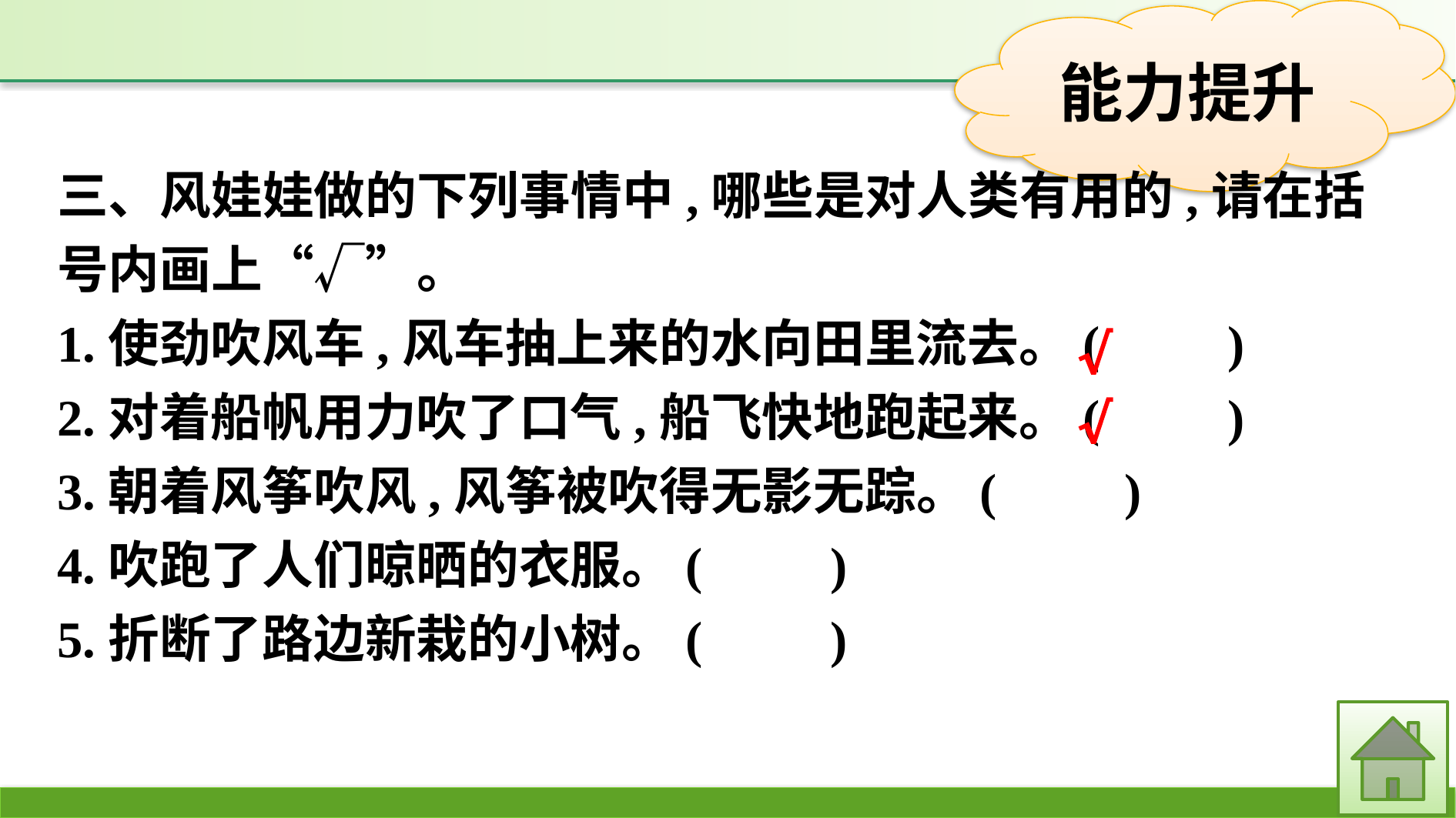

三、风娃娃做的下列事情中,哪些是对人类有用的,请在括号内画上“√”。
1.使劲吹风车,风车抽上来的水向田里流去。(　　)
2.对着船帆用力吹了口气,船飞快地跑起来。(　　)
3.朝着风筝吹风,风筝被吹得无影无踪。(　　)
4.吹跑了人们晾晒的衣服。(　　)
5.折断了路边新栽的小树。(　　)
√
√